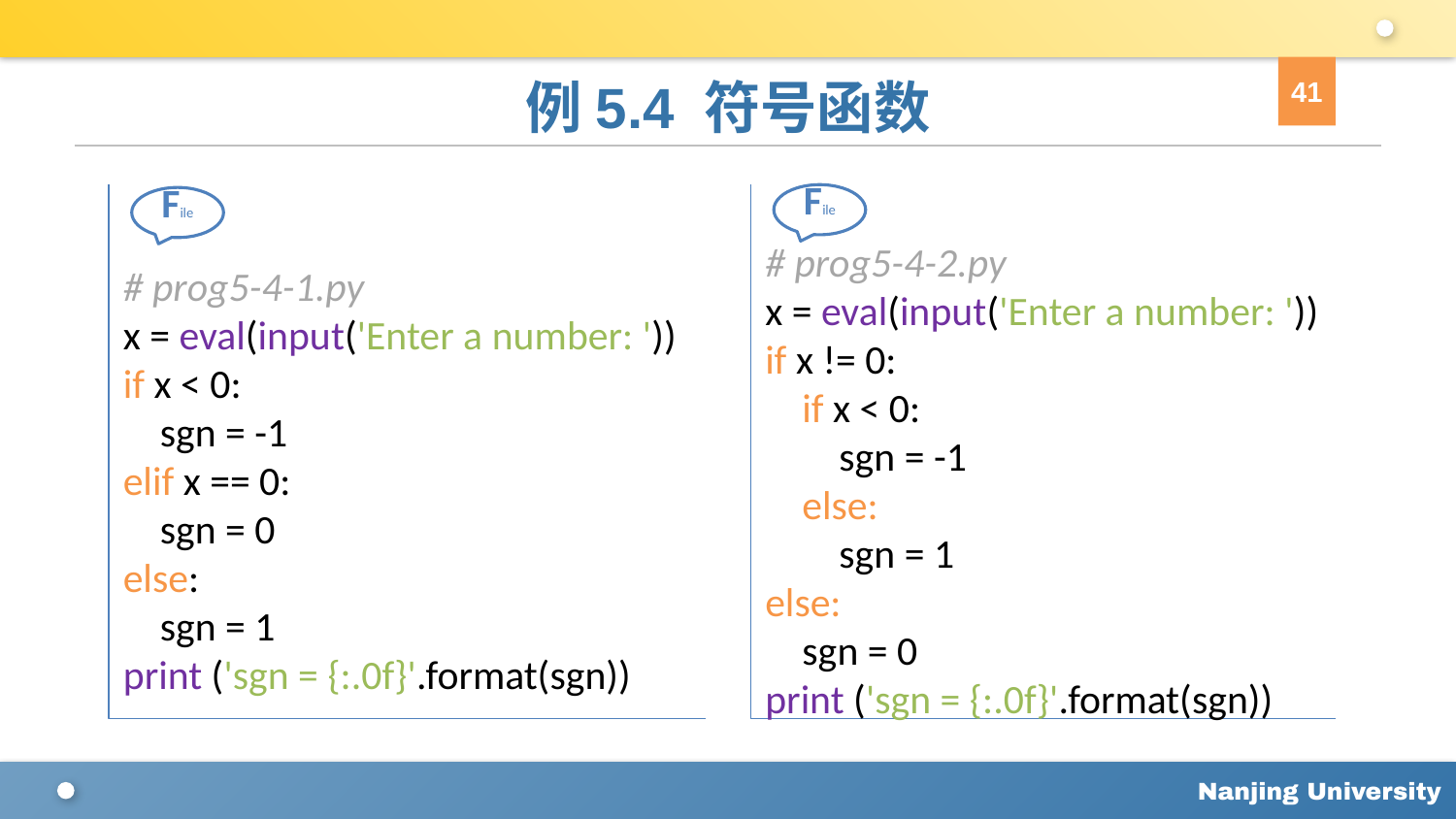

41
# 例5.4 符号函数

# prog5-4-2.py
x = eval(input('Enter a number: '))
if x != 0:
    if x < 0:
        sgn = -1
    else:
        sgn = 1
else:
    sgn = 0
print ('sgn = {:.0f}'.format(sgn))
File

# prog5-4-1.py
x = eval(input('Enter a number: '))
if x < 0:
    sgn = -1
elif x == 0:
    sgn = 0
else:
    sgn = 1
print ('sgn = {:.0f}'.format(sgn))
File